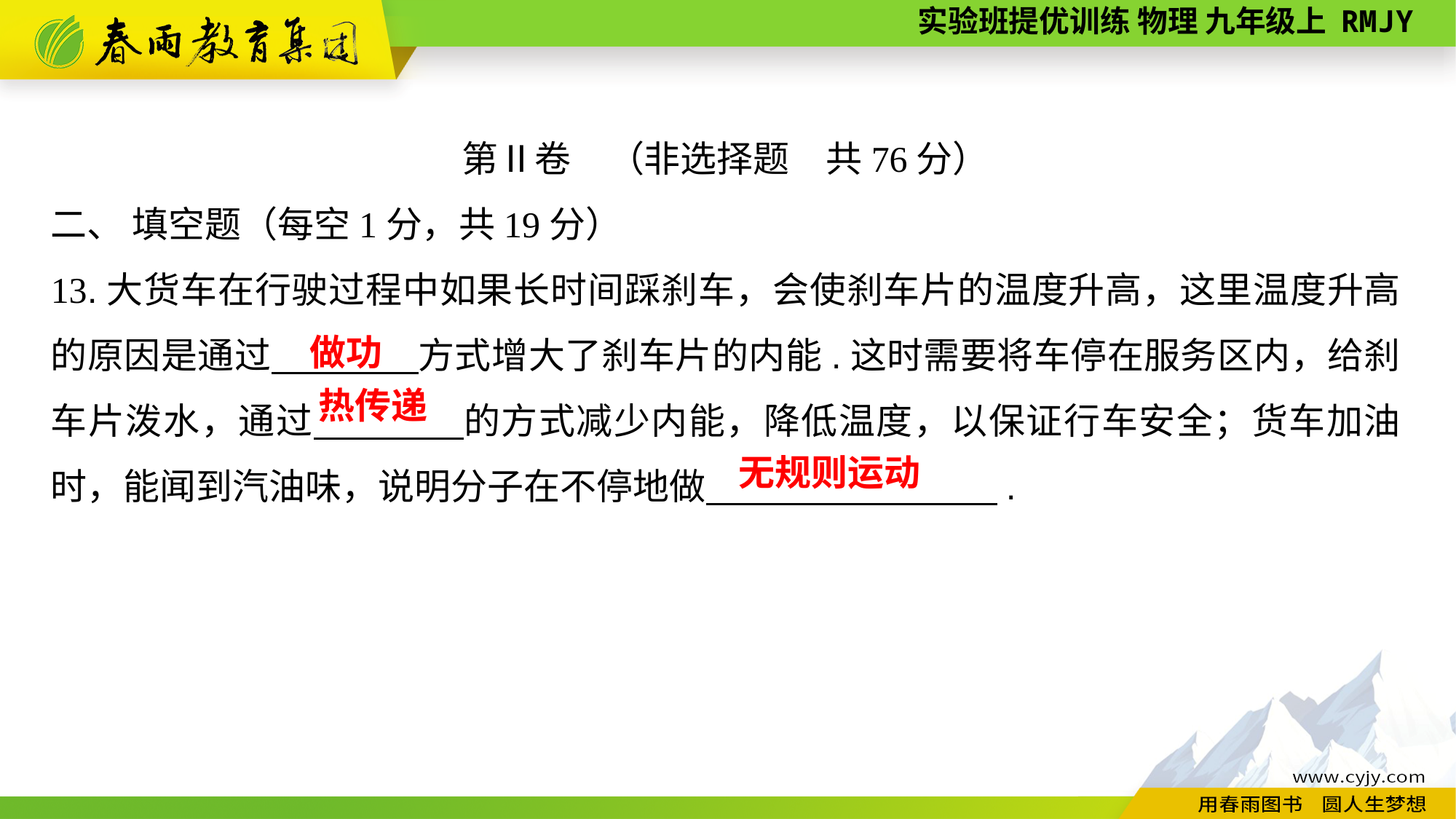

第Ⅱ卷　（非选择题　共76分）
二、 填空题（每空1分，共19分）
13.大货车在行驶过程中如果长时间踩刹车，会使刹车片的温度升高，这里温度升高的原因是通过　　　　方式增大了刹车片的内能.这时需要将车停在服务区内，给刹车片泼水，通过　　　　的方式减少内能，降低温度，以保证行车安全；货车加油时，能闻到汽油味，说明分子在不停地做　　　　　　　　.
做功
热传递
无规则运动